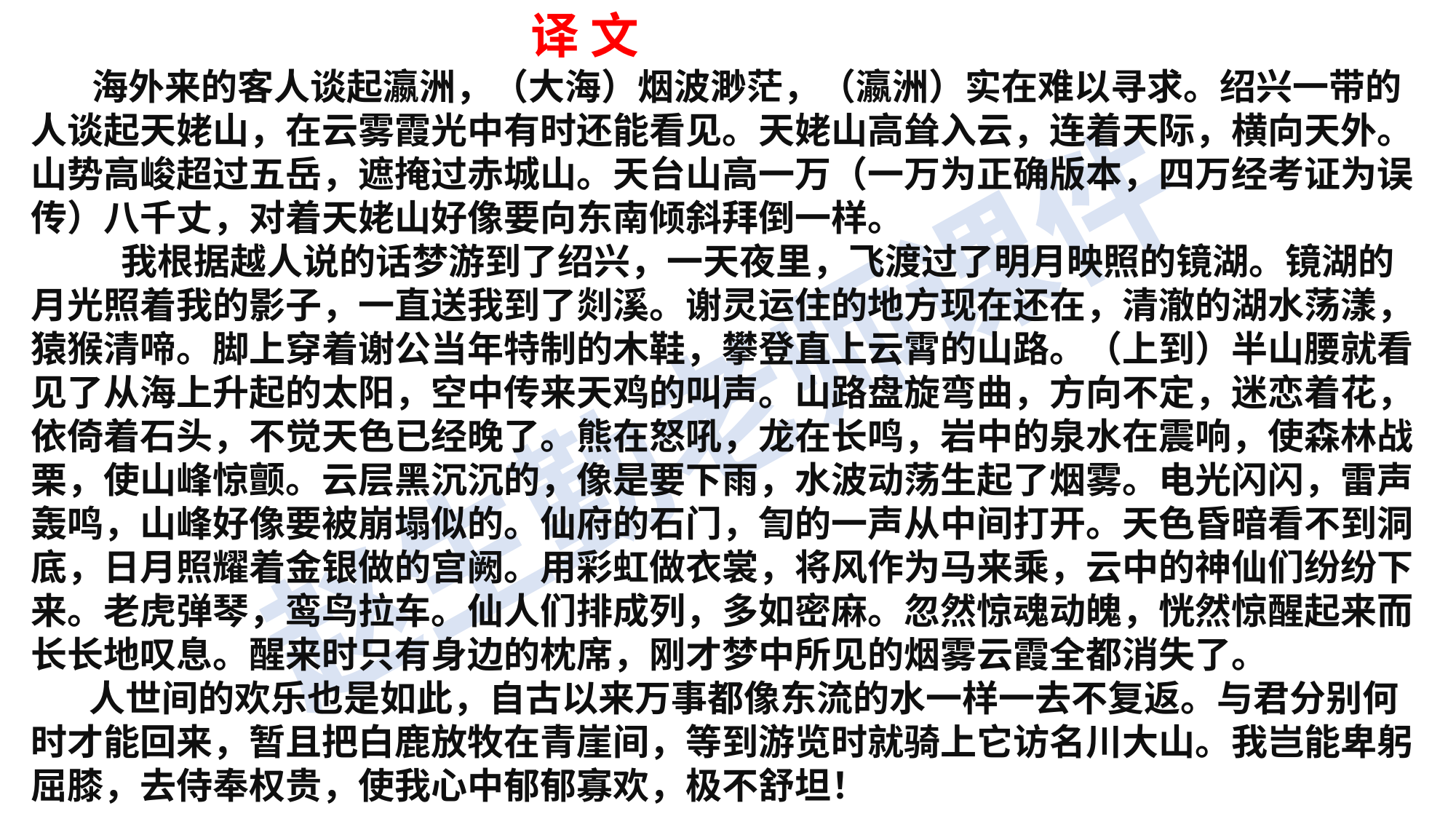

译 文
　　海外来的客人谈起瀛洲，（大海）烟波渺茫，（瀛洲）实在难以寻求。绍兴一带的人谈起天姥山，在云雾霞光中有时还能看见。天姥山高耸入云，连着天际，横向天外。山势高峻超过五岳，遮掩过赤城山。天台山高一万（一万为正确版本，四万经考证为误传）八千丈，对着天姥山好像要向东南倾斜拜倒一样。
 　　我根据越人说的话梦游到了绍兴，一天夜里，飞渡过了明月映照的镜湖。镜湖的月光照着我的影子，一直送我到了剡溪。谢灵运住的地方现在还在，清澈的湖水荡漾，猿猴清啼。脚上穿着谢公当年特制的木鞋，攀登直上云霄的山路。（上到）半山腰就看见了从海上升起的太阳，空中传来天鸡的叫声。山路盘旋弯曲，方向不定，迷恋着花，依倚着石头，不觉天色已经晚了。熊在怒吼，龙在长鸣，岩中的泉水在震响，使森林战栗，使山峰惊颤。云层黑沉沉的，像是要下雨，水波动荡生起了烟雾。电光闪闪，雷声轰鸣，山峰好像要被崩塌似的。仙府的石门，訇的一声从中间打开。天色昏暗看不到洞底，日月照耀着金银做的宫阙。用彩虹做衣裳，将风作为马来乘，云中的神仙们纷纷下来。老虎弹琴，鸾鸟拉车。仙人们排成列，多如密麻。忽然惊魂动魄，恍然惊醒起来而长长地叹息。醒来时只有身边的枕席，刚才梦中所见的烟雾云霞全都消失了。
      人世间的欢乐也是如此，自古以来万事都像东流的水一样一去不复返。与君分别何时才能回来，暂且把白鹿放牧在青崖间，等到游览时就骑上它访名川大山。我岂能卑躬屈膝，去侍奉权贵，使我心中郁郁寡欢，极不舒坦！